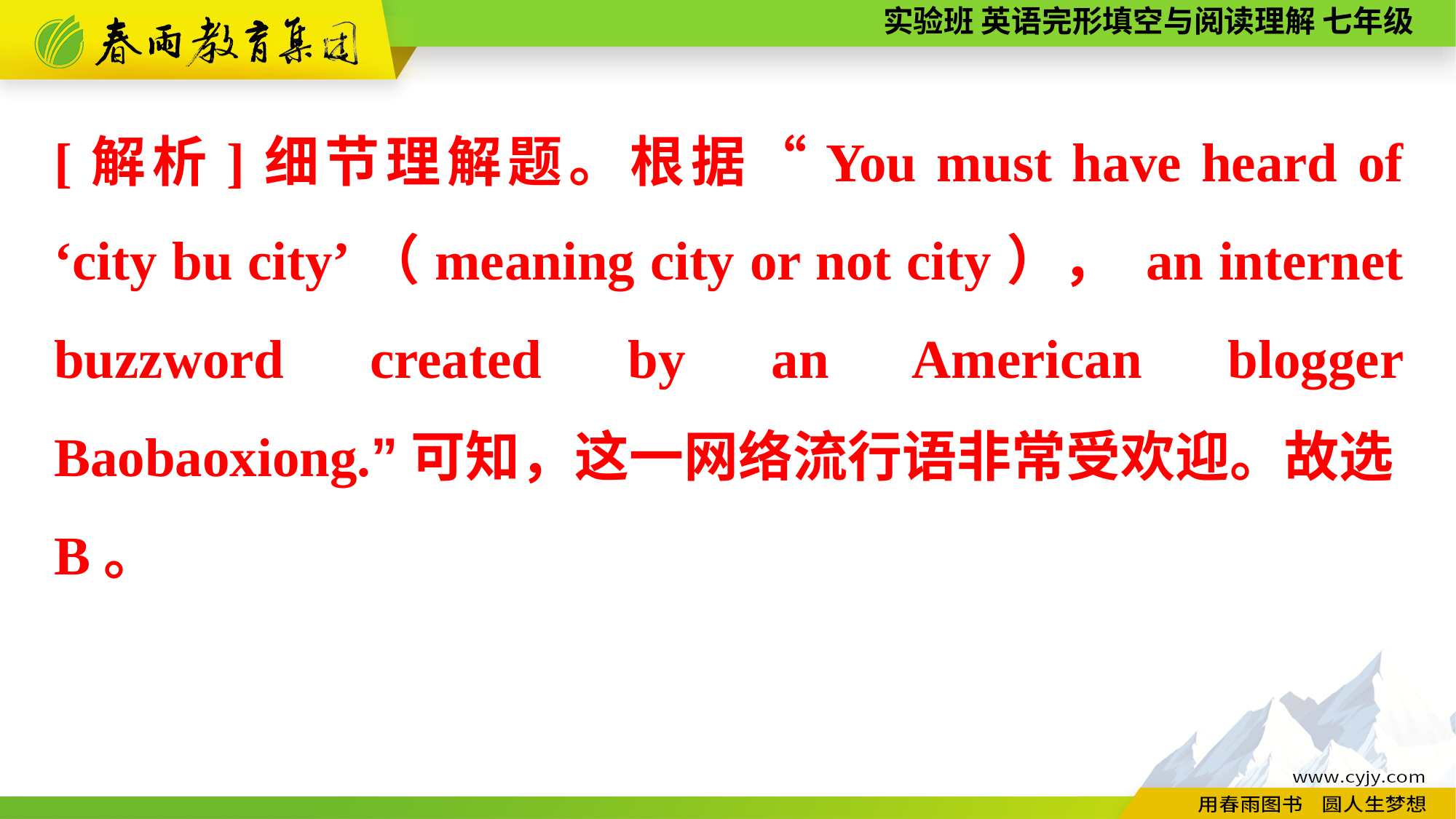

[解析]细节理解题。根据“You must have heard of ‘city bu city’（meaning city or not city）， an internet buzzword created by an American blogger Baobaoxiong.”可知，这一网络流行语非常受欢迎。故选B。